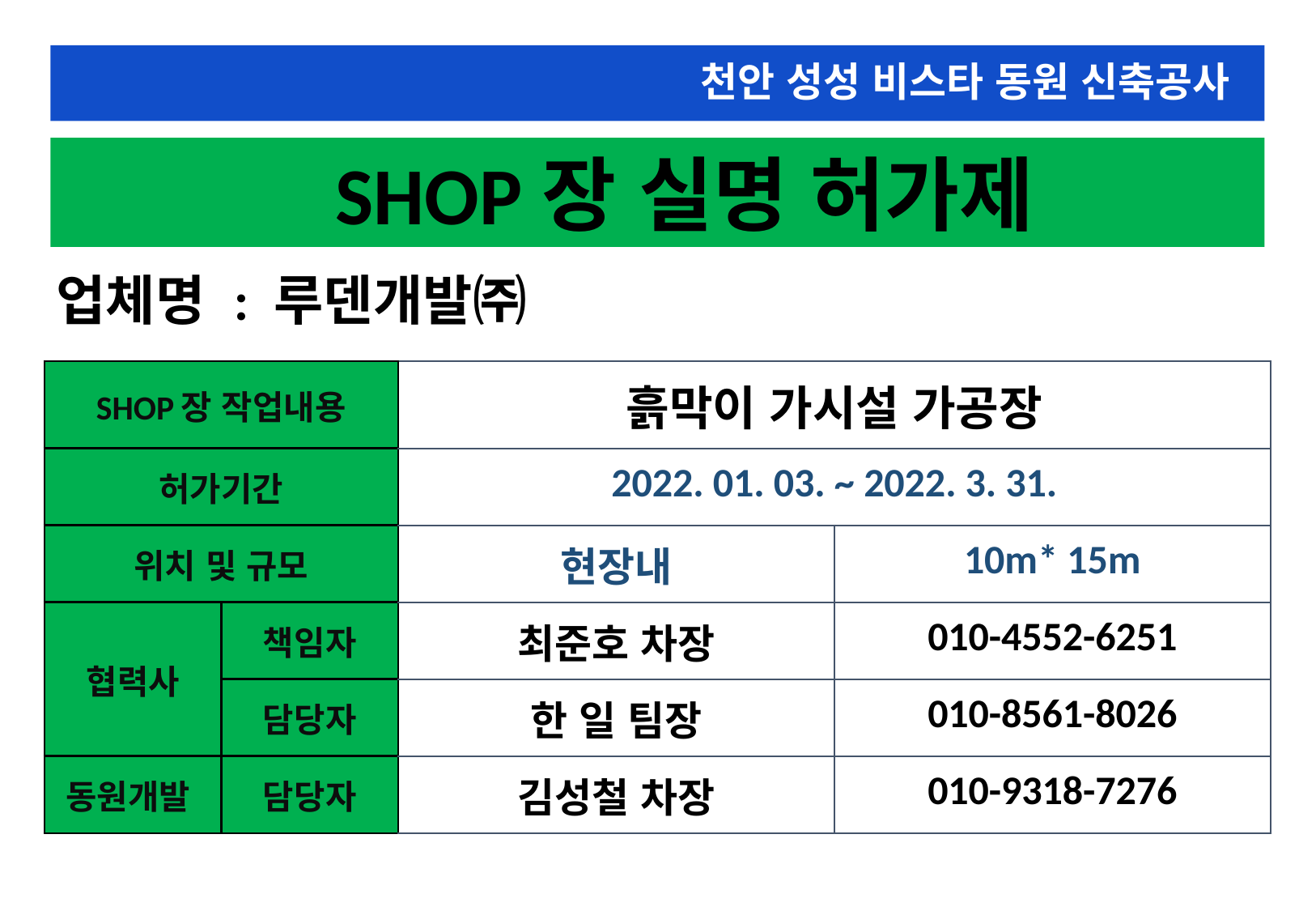

천안 성성 비스타 동원 신축공사
               SHOP장 실명 허가제
업체명 : 루덴개발㈜
| SHOP장 작업내용 |  | 흙막이 가시설 가공장 |  |
| --- | --- | --- | --- |
| 허가기간 |  | 2022. 01. 03. ~ 2022. 3. 31. |  |
| 위치 및 규모 |  | 현장내 | 10m\* 15m |
| 협력사 | 책임자 | 최준호 차장 | 010-4552-6251 |
|  | 담당자 | 한 일 팀장 | 010-8561-8026 |
| 동원개발 | 담당자 | 김성철 차장 | 010-9318-7276 |